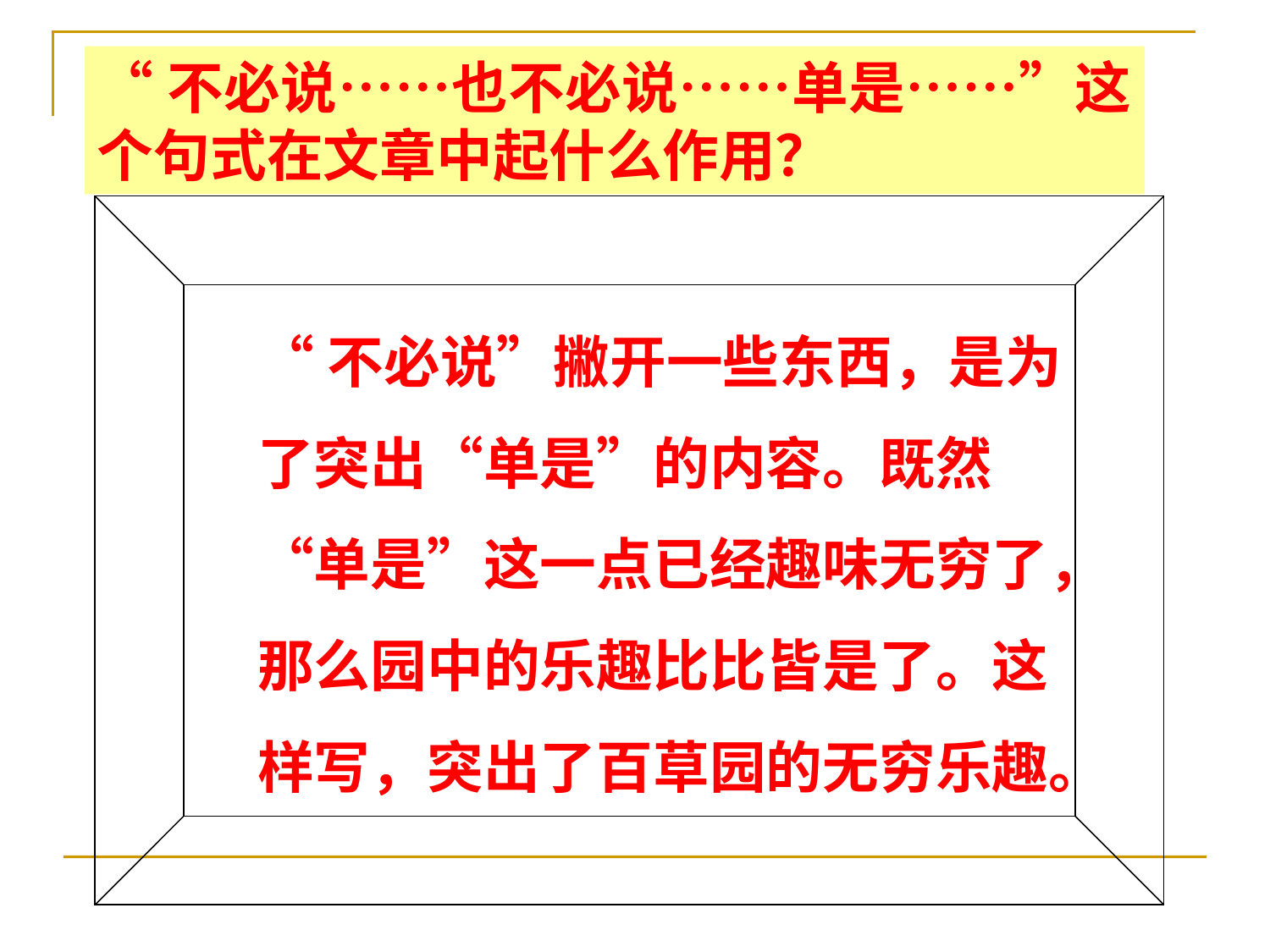

“不必说……也不必说……单是……”这个句式在文章中起什么作用？

“不必说”撇开一些东西，是为了突出“单是”的内容。既然“单是”这一点已经趣味无穷了，那么园中的乐趣比比皆是了。这样写，突出了百草园的无穷乐趣。